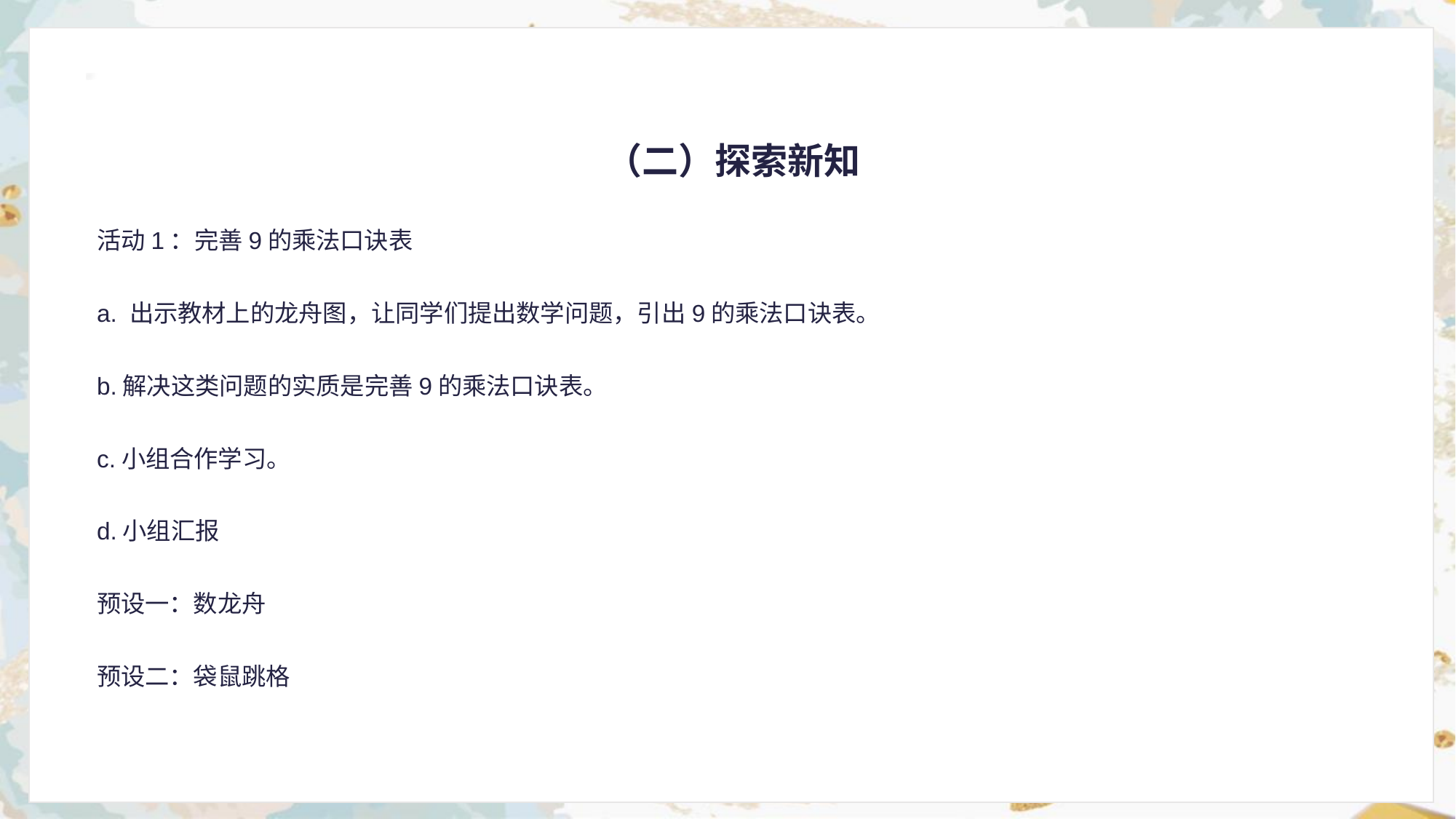

（二）探索新知
活动1：完善9的乘法口诀表
a. 出示教材上的龙舟图，让同学们提出数学问题，引出9的乘法口诀表。
b.解决这类问题的实质是完善9的乘法口诀表。
c.小组合作学习。
d.小组汇报
预设一：数龙舟
预设二：袋鼠跳格